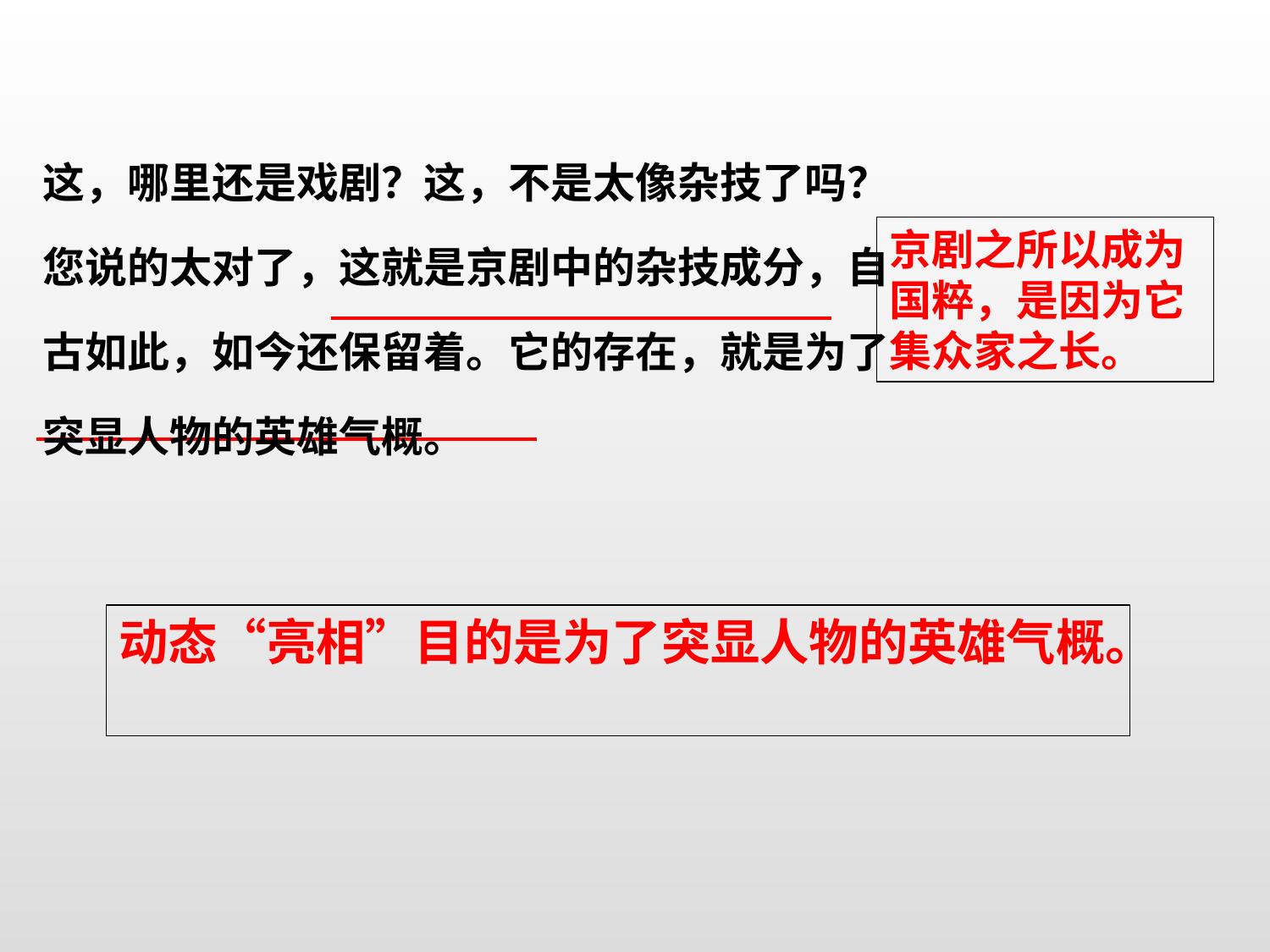

这，哪里还是戏剧？这，不是太像杂技了吗？您说的太对了，这就是京剧中的杂技成分，自古如此，如今还保留着。它的存在，就是为了突显人物的英雄气概。
京剧之所以成为国粹，是因为它集众家之长。
动态“亮相”目的是为了突显人物的英雄气概。